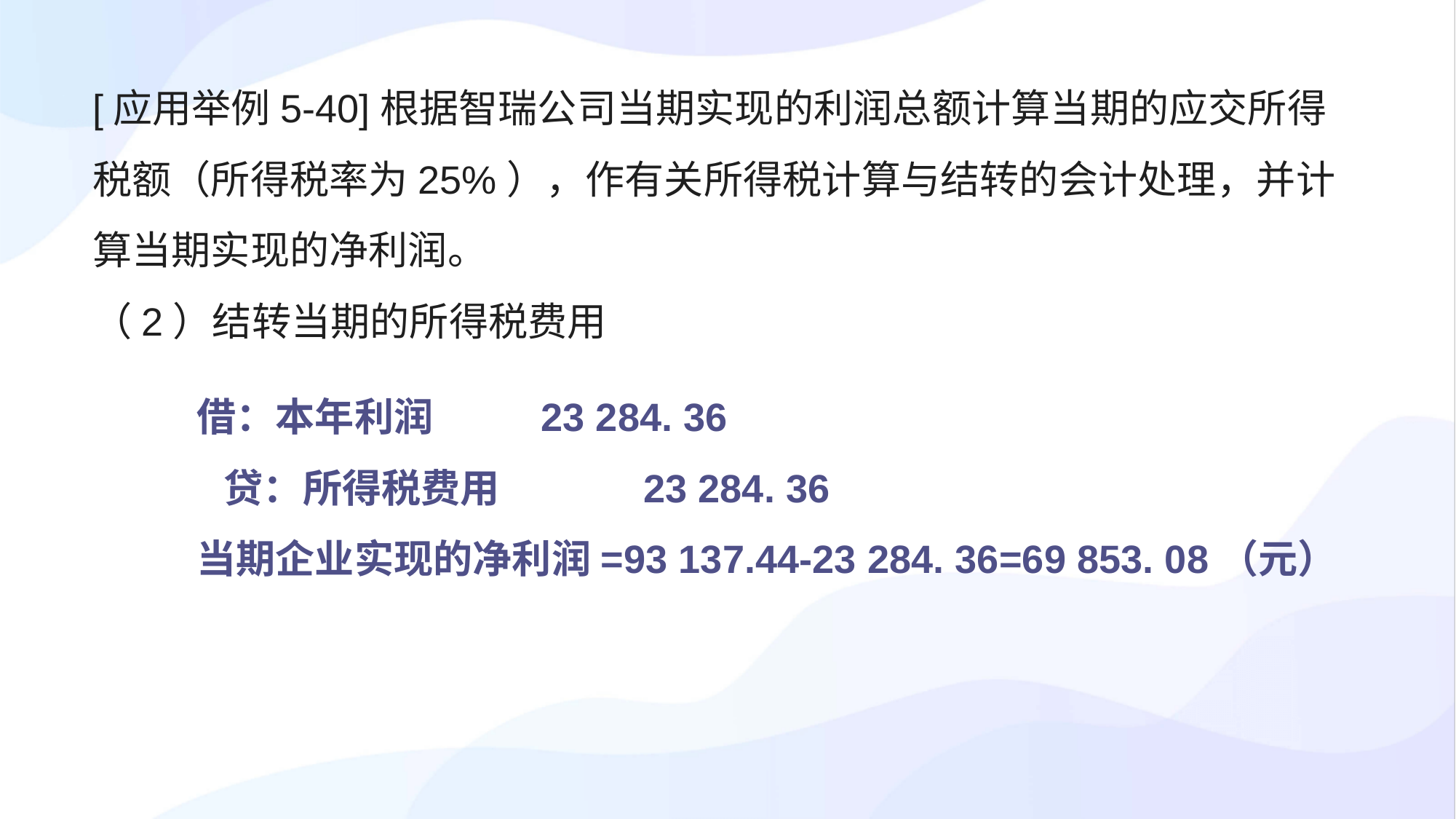

[应用举例5-40]根据智瑞公司当期实现的利润总额计算当期的应交所得税额（所得税率为25%），作有关所得税计算与结转的会计处理，并计算当期实现的净利润。
（2）结转当期的所得税费用
借：本年利润           23 284. 36
  贷：所得税费用               23 284. 36
当期企业实现的净利润=93 137.44-23 284. 36=69 853. 08（元）